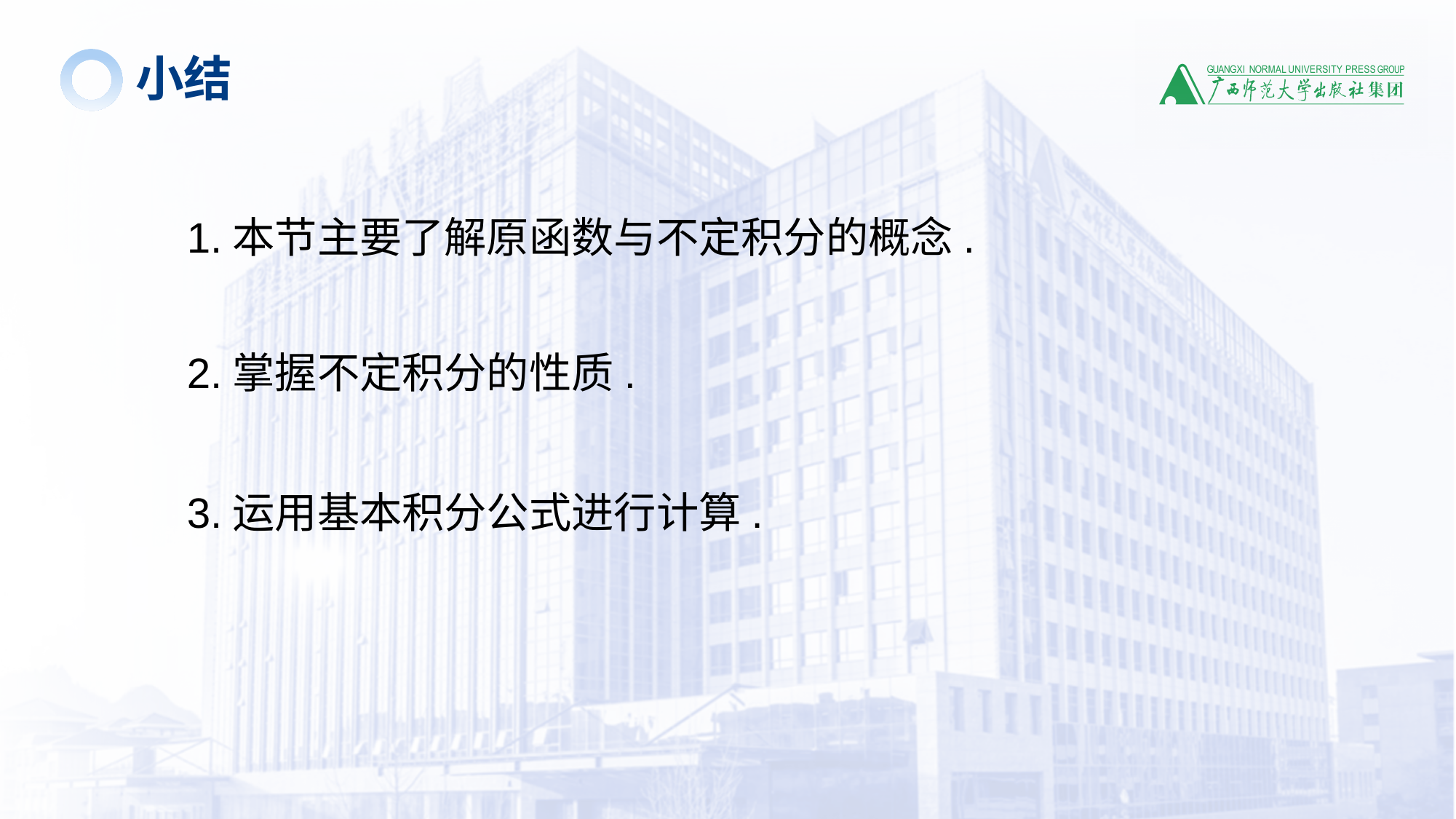

小结

1.本节主要了解原函数与不定积分的概念.
2.掌握不定积分的性质.
3.运用基本积分公式进行计算.